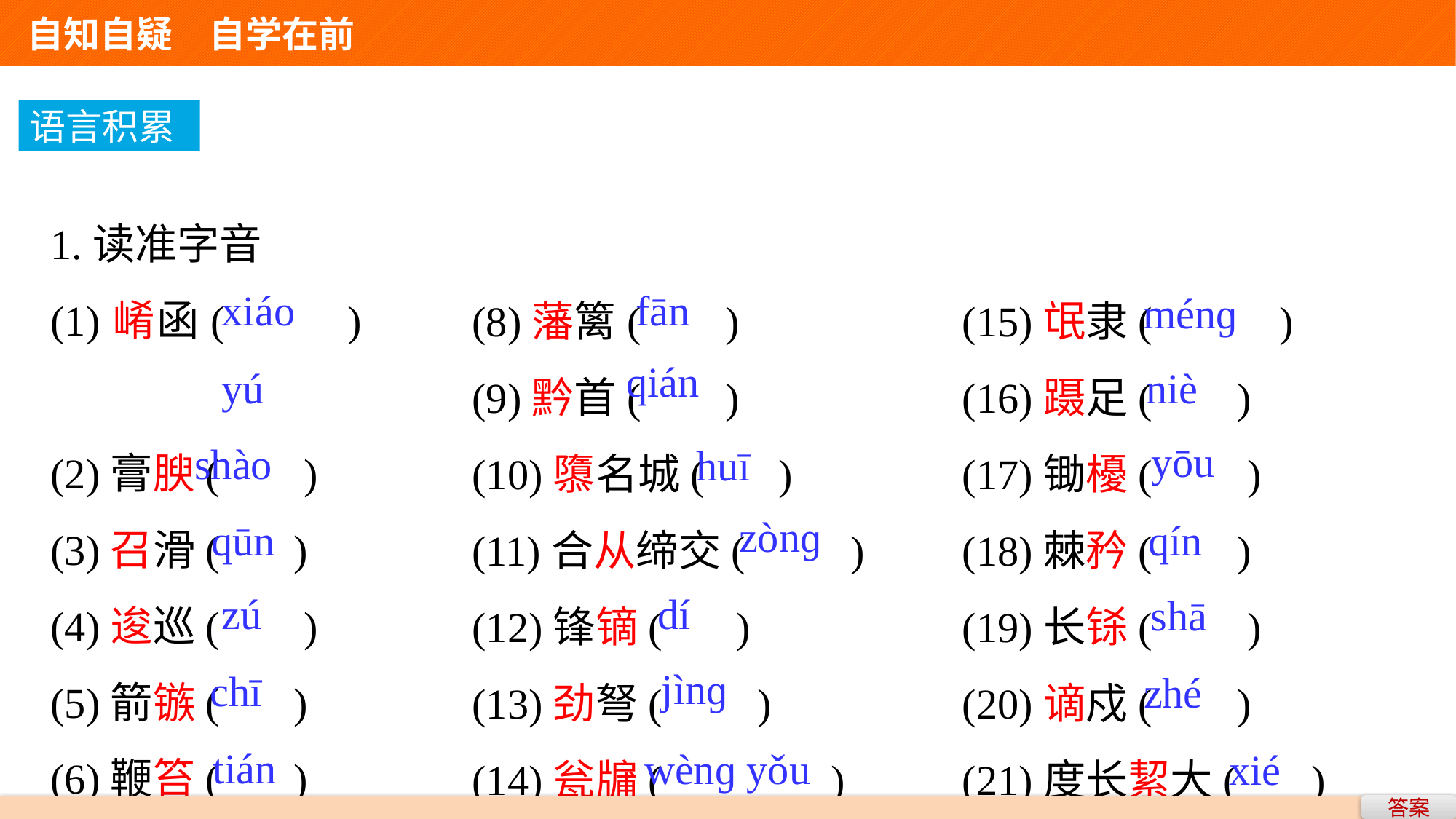

自知自疑　自学在前
语言积累
1.读准字音
(1)崤函(          )
(2)膏腴(        )
(3)召滑(       )
(4)逡巡(        )
(5)箭镞(       )
(6)鞭笞(       )
(7)蒙恬(        )
(8)藩篱(        )
(9)黔首(        )
(10)隳名城(       )
(11)合从缔交(          )
(12)锋镝(       )
(13)劲弩(         )
(14)瓮牖(                )
(15)氓隶(            )
(16)蹑足(        )
(17)锄櫌(         )
(18)棘矜(        )
(19)长铩(         )
(20)谪戍(        )
(21)度长絜大(       )
xiáo
fān
ménɡ
qián
niè
yú
yōu
shào
huī
zònɡ
qūn
qín
zú
dí
shā
jìnɡ
chī
zhé
tián
wènɡ yǒu
xié
答案